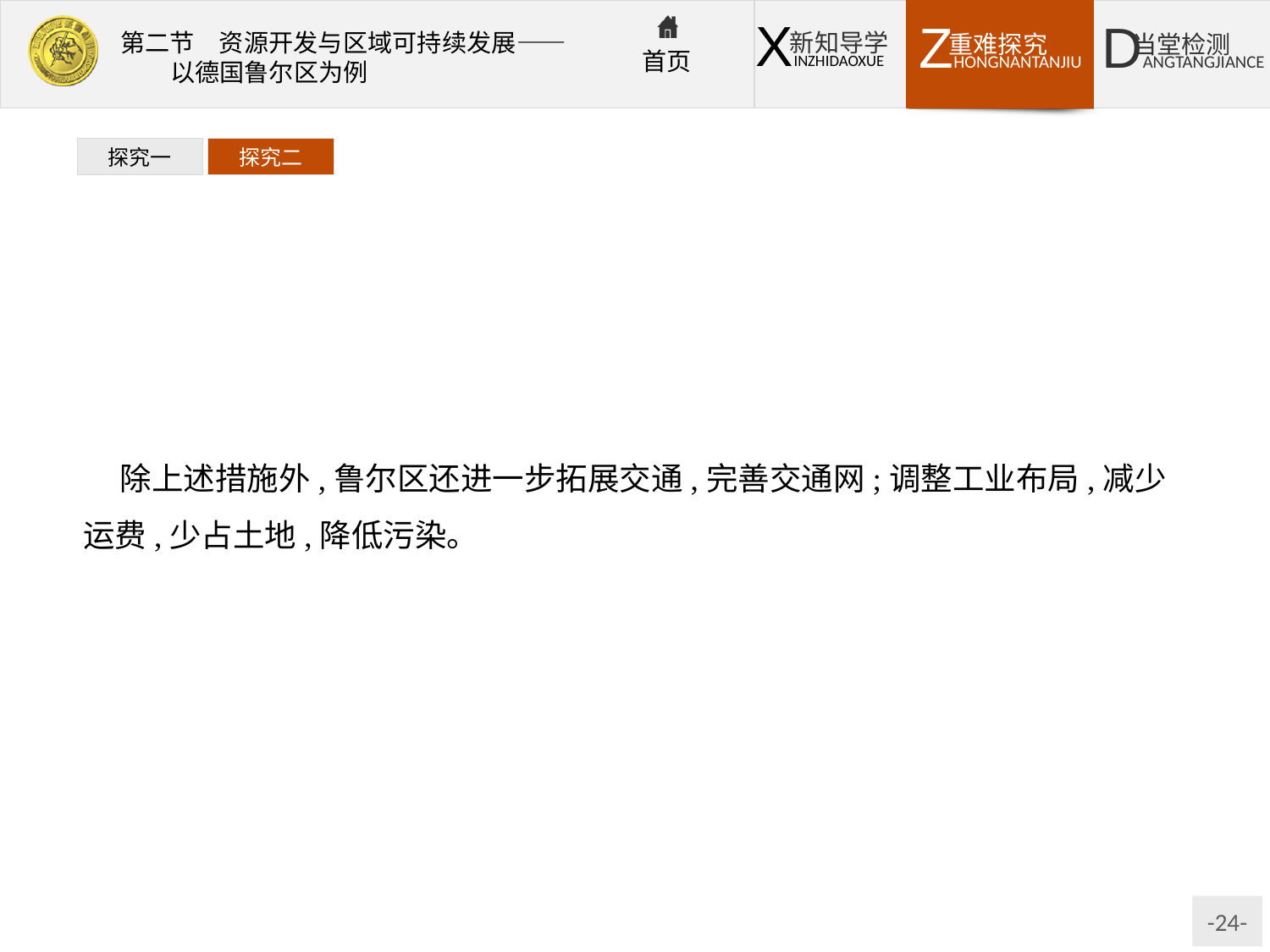

探究一
探究二
除上述措施外,鲁尔区还进一步拓展交通,完善交通网;调整工业布局,减少运费,少占土地,降低污染。